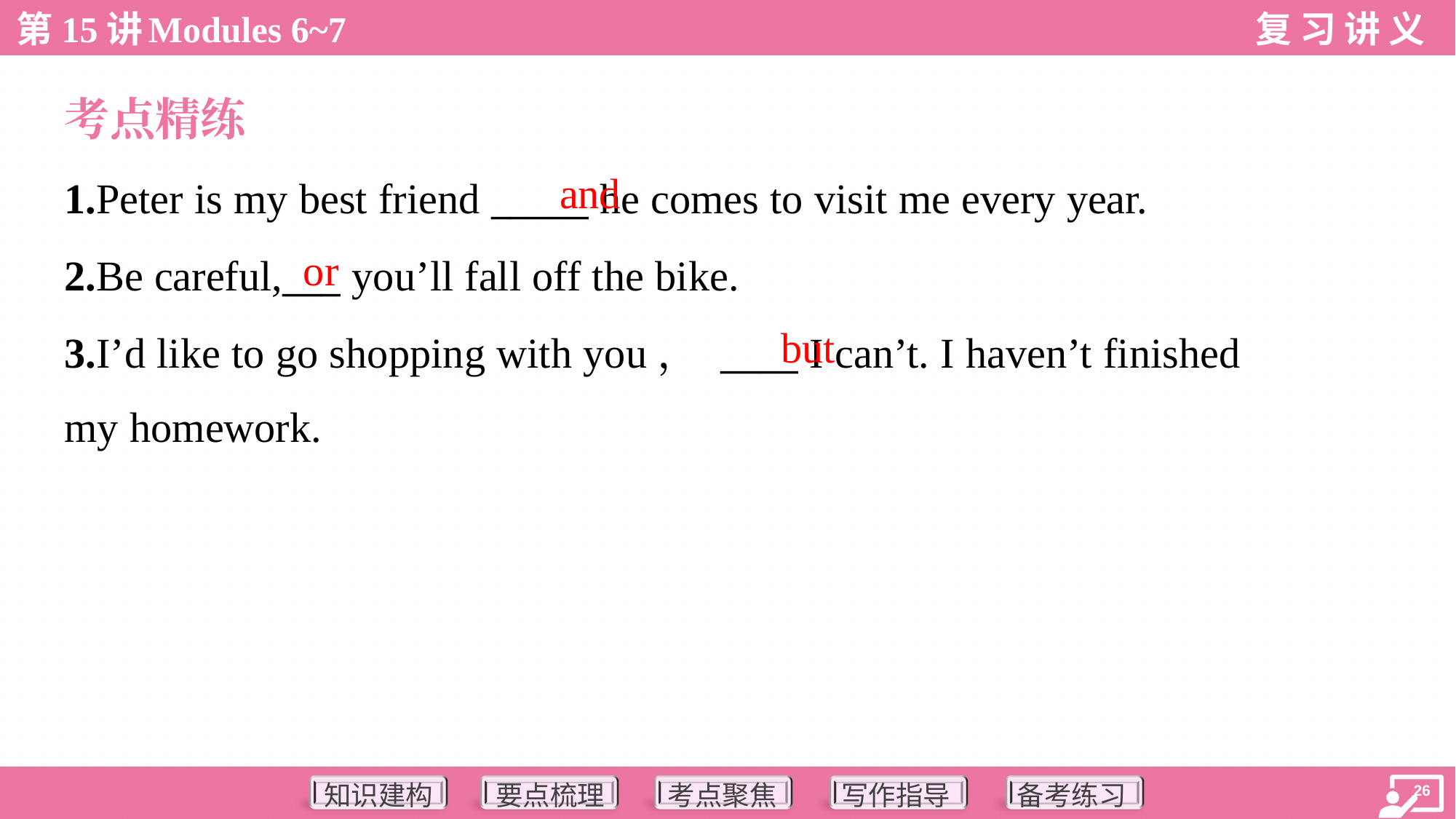

考点精练
and
1.Peter is my best friend _____ he comes to visit me every year.
2.Be careful,___ you’ll fall off the bike.
3.I’d like to go shopping with you， ____ I can’t. I haven’t finished
my homework.
or
but